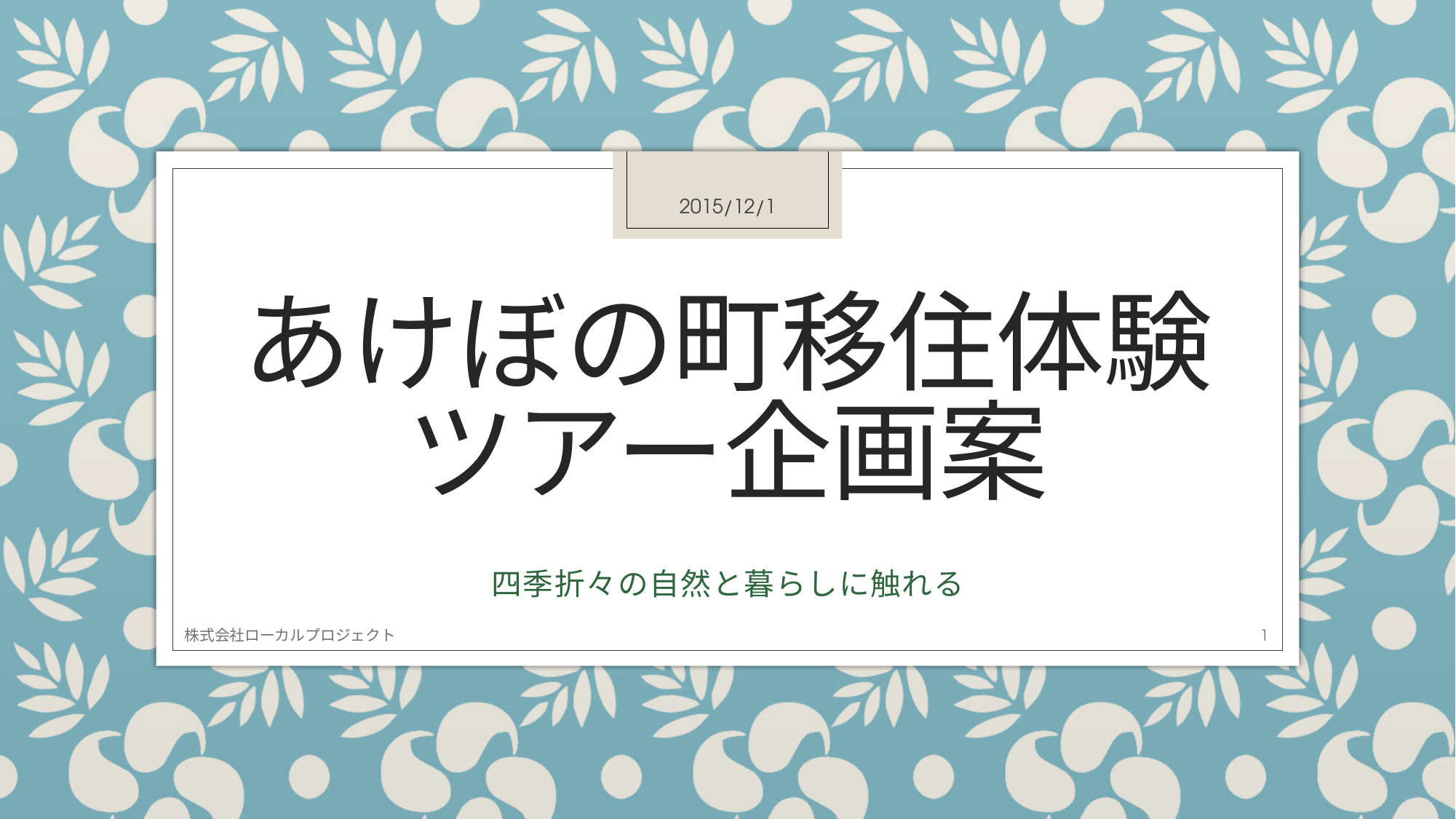

2015/12/1
# あけぼの町移住体験 ツアー企画案
四季折々の自然と暮らしに触れる
株式会社ローカルプロジェクト
1